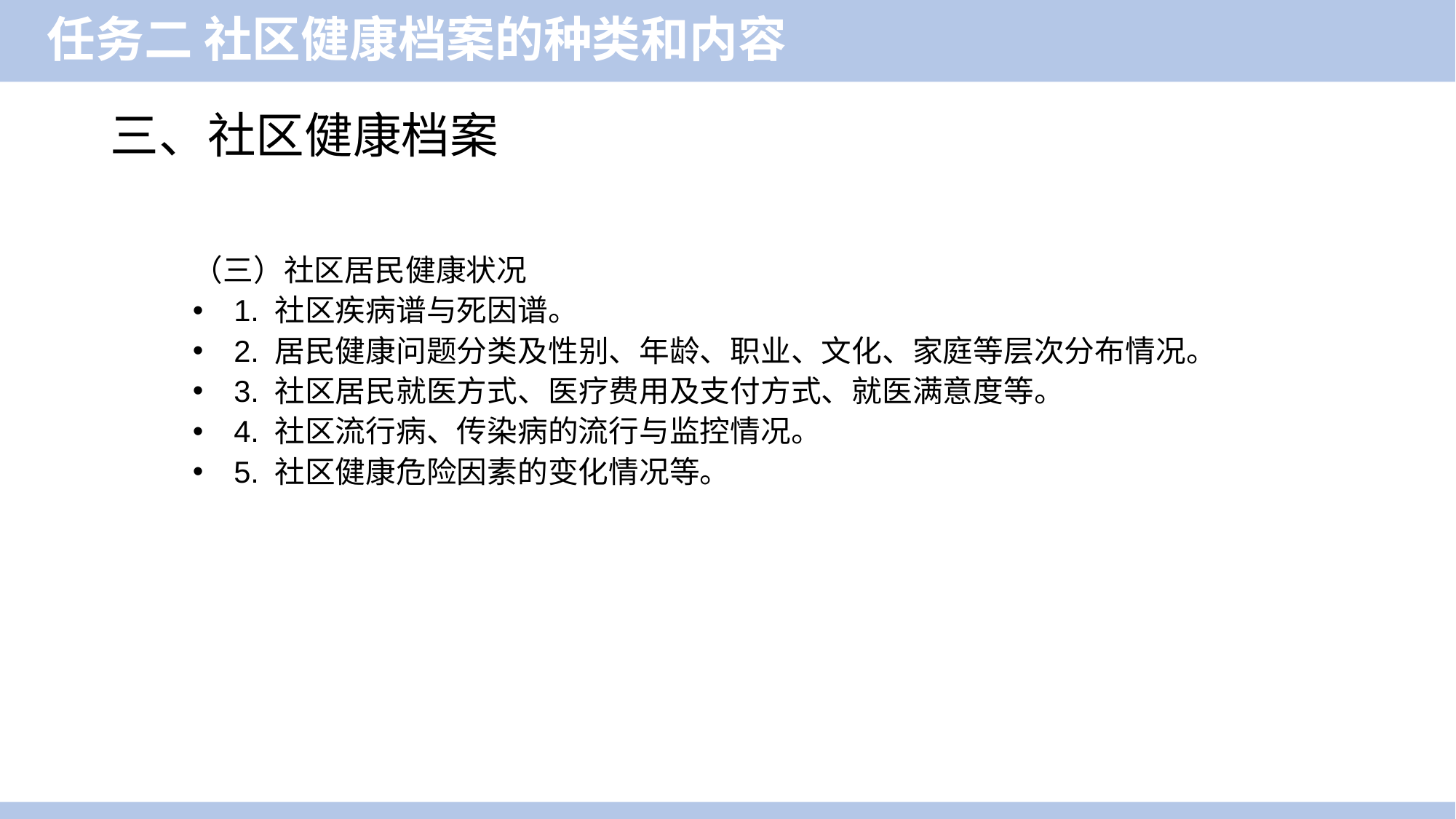

任务二 社区健康档案的种类和内容
三、社区健康档案
（三）社区居民健康状况
1. 社区疾病谱与死因谱。
2. 居民健康问题分类及性别、年龄、职业、文化、家庭等层次分布情况。
3. 社区居民就医方式、医疗费用及支付方式、就医满意度等。
4. 社区流行病、传染病的流行与监控情况。
5. 社区健康危险因素的变化情况等。